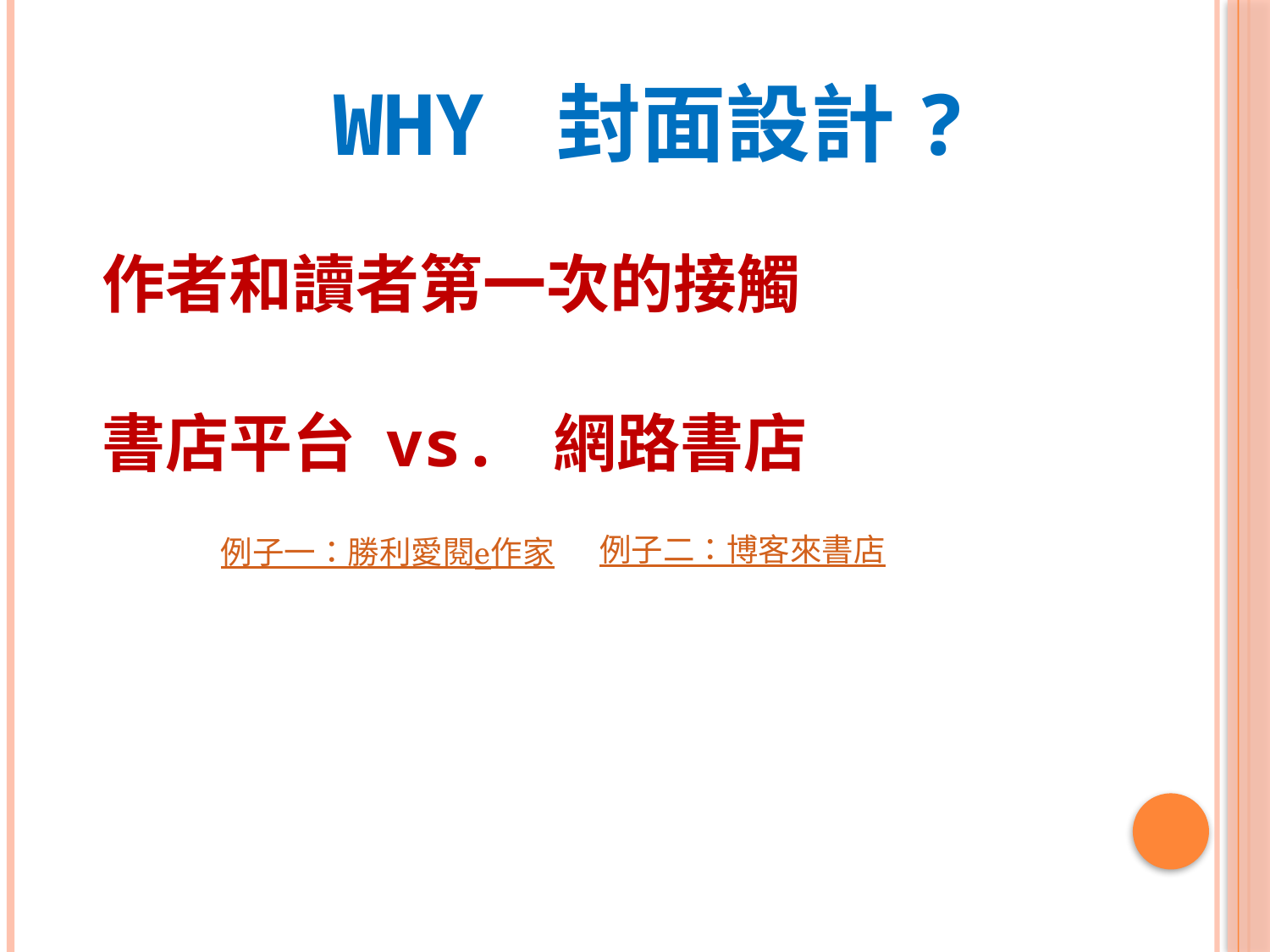

# WHY 封面設計?
作者和讀者第一次的接觸
書店平台 vs. 網路書店
例子二：博客來書店
例子一：勝利愛閱e作家